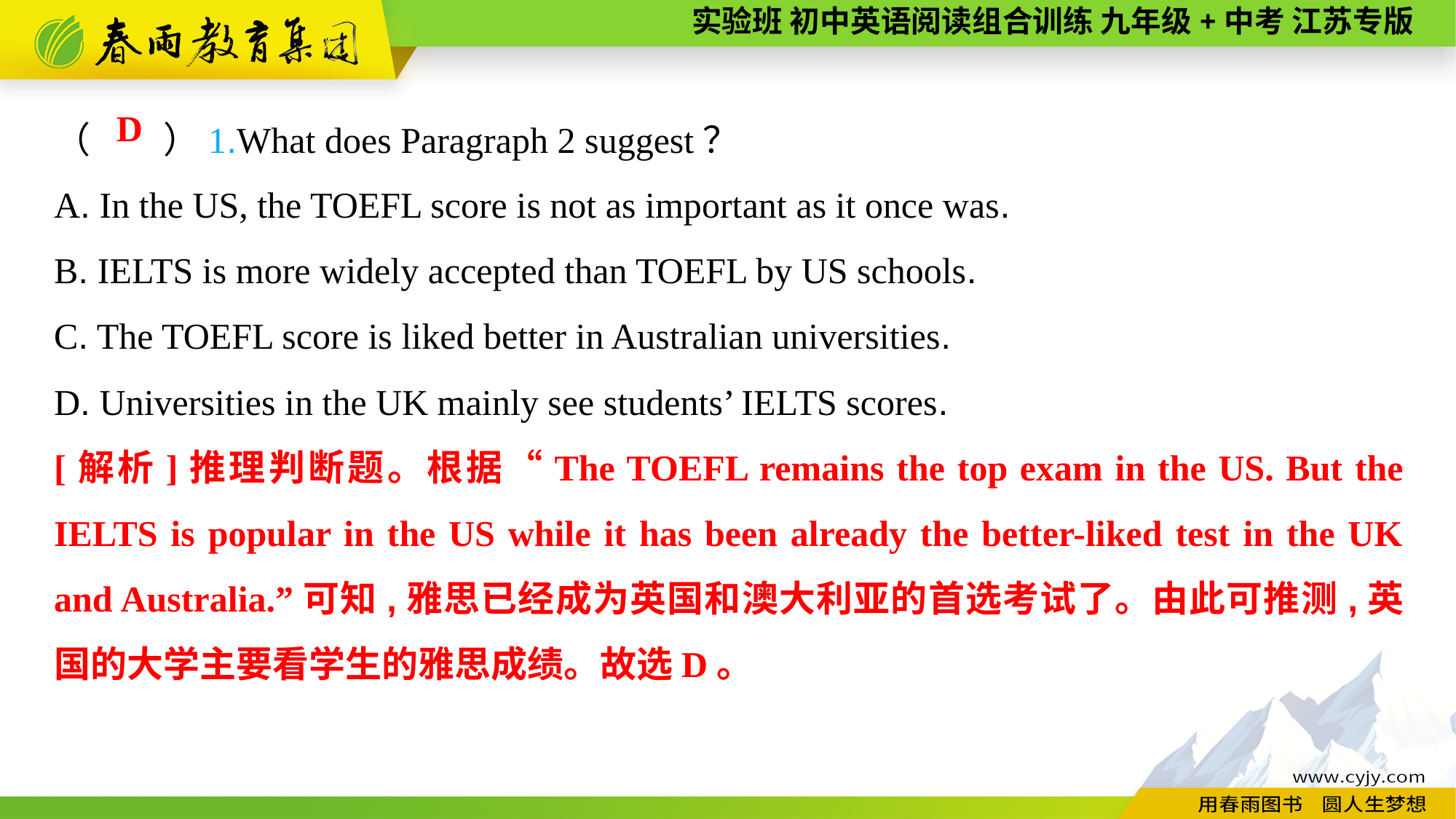

（　　）1.What does Paragraph 2 suggest？
A. In the US, the TOEFL score is not as important as it once was.
B. IELTS is more widely accepted than TOEFL by US schools.
C. The TOEFL score is liked better in Australian universities.
D. Universities in the UK mainly see students’ IELTS scores.
D
[解析]推理判断题。根据“The TOEFL remains the top exam in the US. But the IELTS is popular in the US while it has been already the better-liked test in the UK and Australia.”可知,雅思已经成为英国和澳大利亚的首选考试了。由此可推测,英国的大学主要看学生的雅思成绩。故选D。